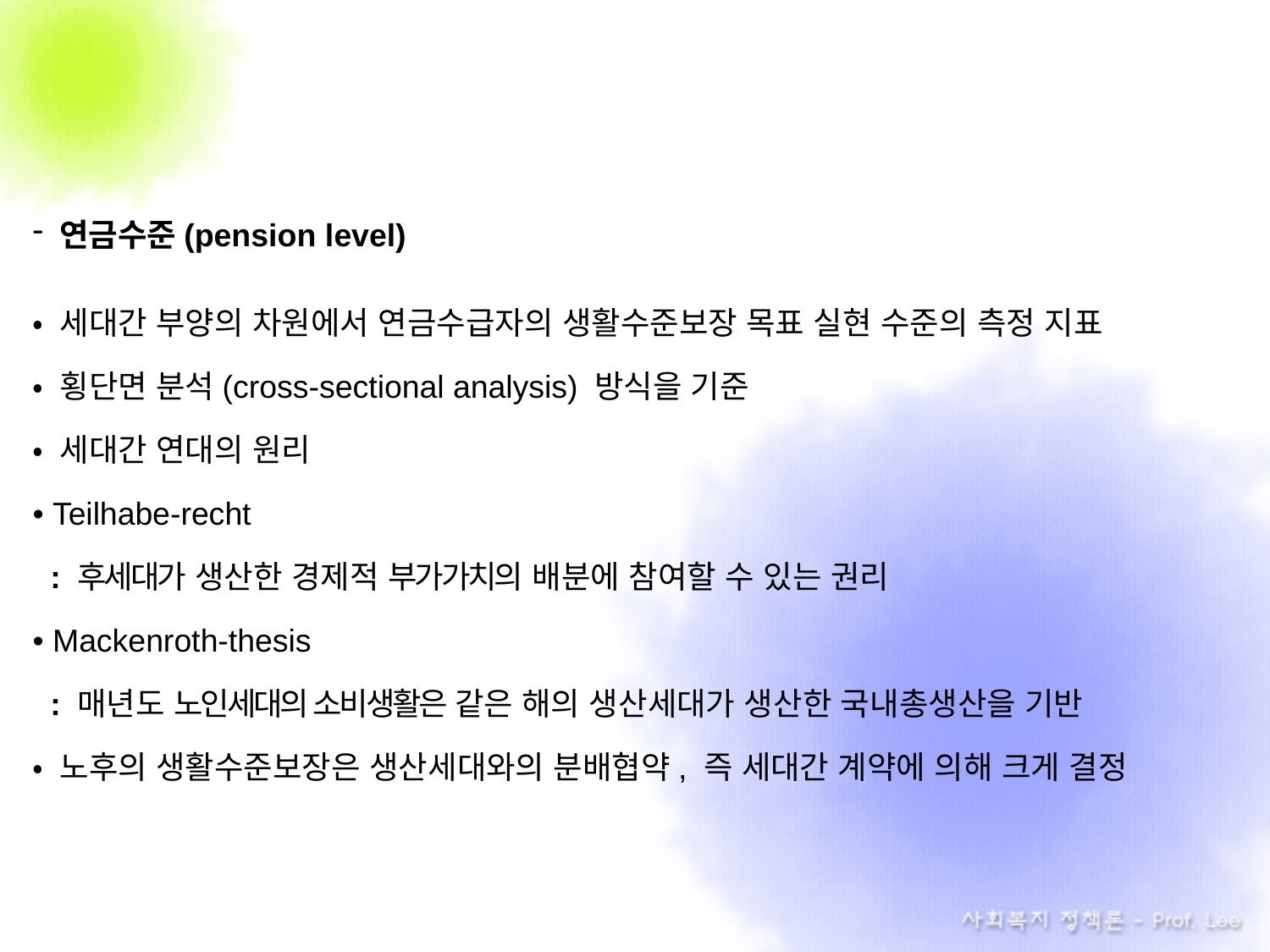

연금수준(pension level)

• 세대간 부양의 차원에서 연금수급자의 생활수준보장 목표 실현 수준의 측정 지표
• 횡단면 분석(cross-sectional analysis) 방식을 기준
• 세대간 연대의 원리
• Teilhabe-recht
  : 후세대가 생산한 경제적 부가가치의 배분에 참여할 수 있는 권리
• Mackenroth-thesis
  : 매년도 노인세대의 소비생활은 같은 해의 생산세대가 생산한 국내총생산을 기반
• 노후의 생활수준보장은 생산세대와의 분배협약, 즉 세대간 계약에 의해 크게 결정